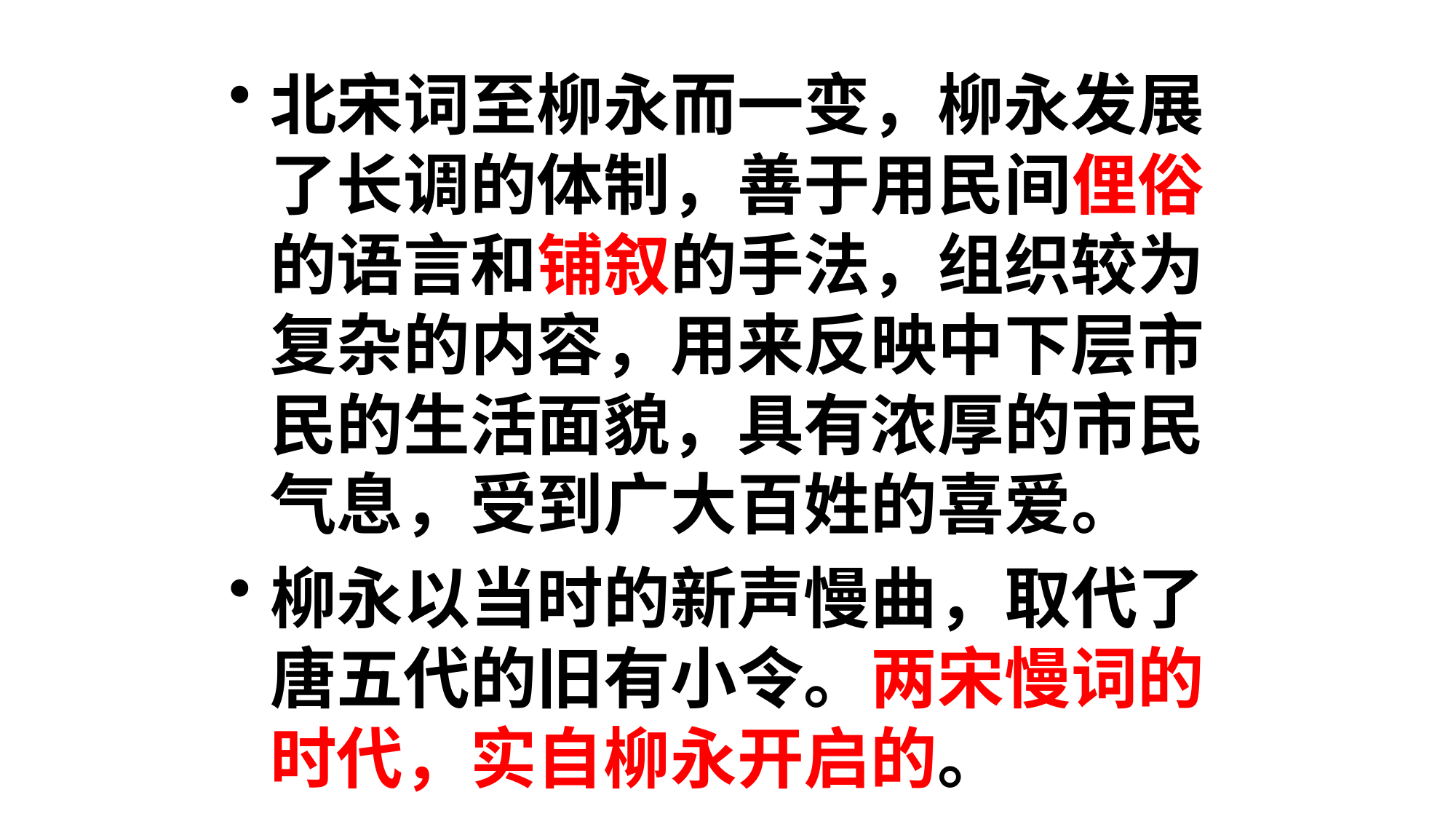

北宋词至柳永而一变，柳永发展了长调的体制，善于用民间俚俗的语言和铺叙的手法，组织较为复杂的内容，用来反映中下层市民的生活面貌，具有浓厚的市民气息，受到广大百姓的喜爱。
柳永以当时的新声慢曲，取代了唐五代的旧有小令。两宋慢词的时代，实自柳永开启的。